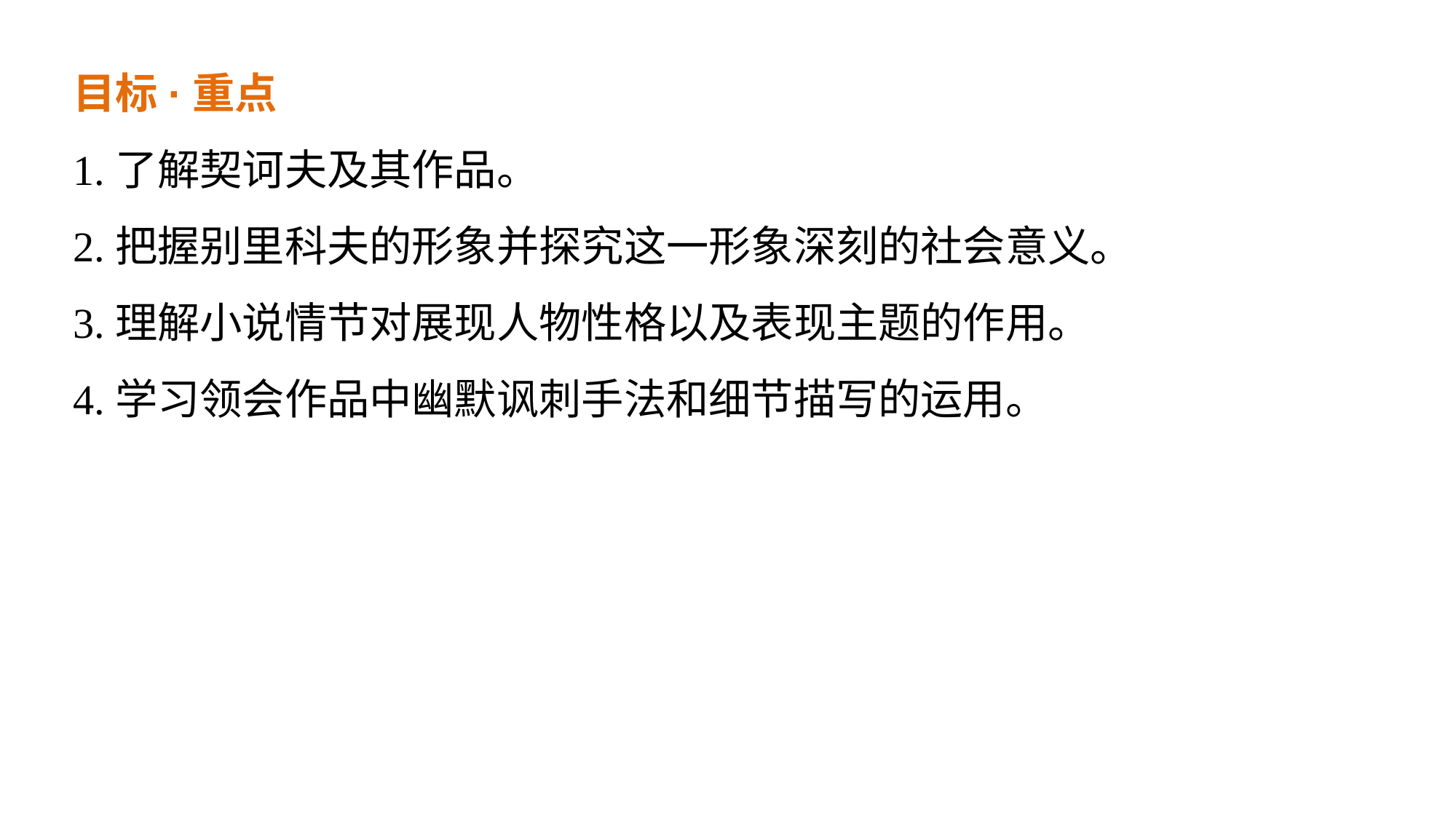

目标·重点
1.了解契诃夫及其作品。
2.把握别里科夫的形象并探究这一形象深刻的社会意义。
3.理解小说情节对展现人物性格以及表现主题的作用。
4.学习领会作品中幽默讽刺手法和细节描写的运用。